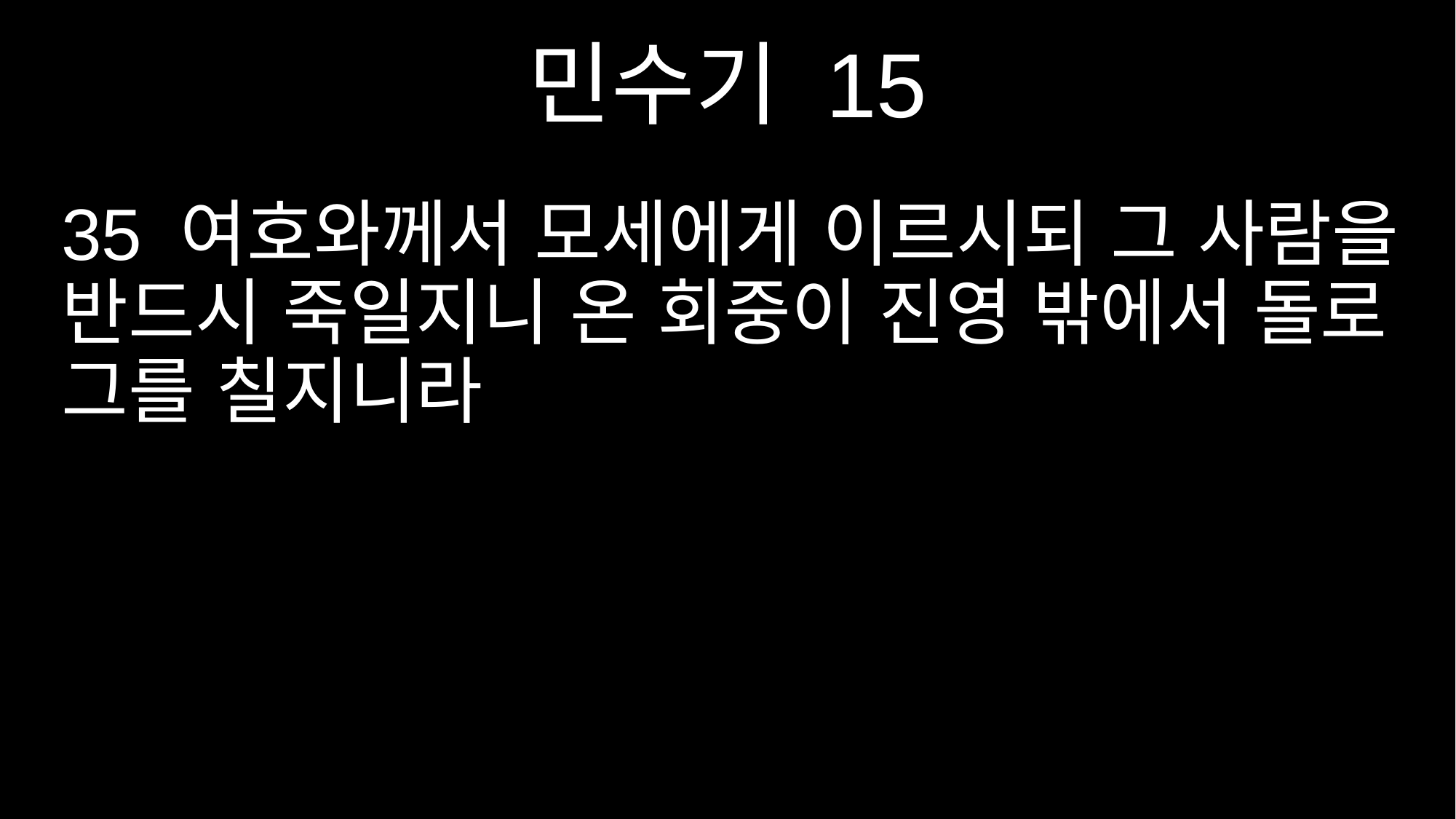

민수기 15
35 여호와께서 모세에게 이르시되 그 사람을 반드시 죽일지니 온 회중이 진영 밖에서 돌로 그를 칠지니라